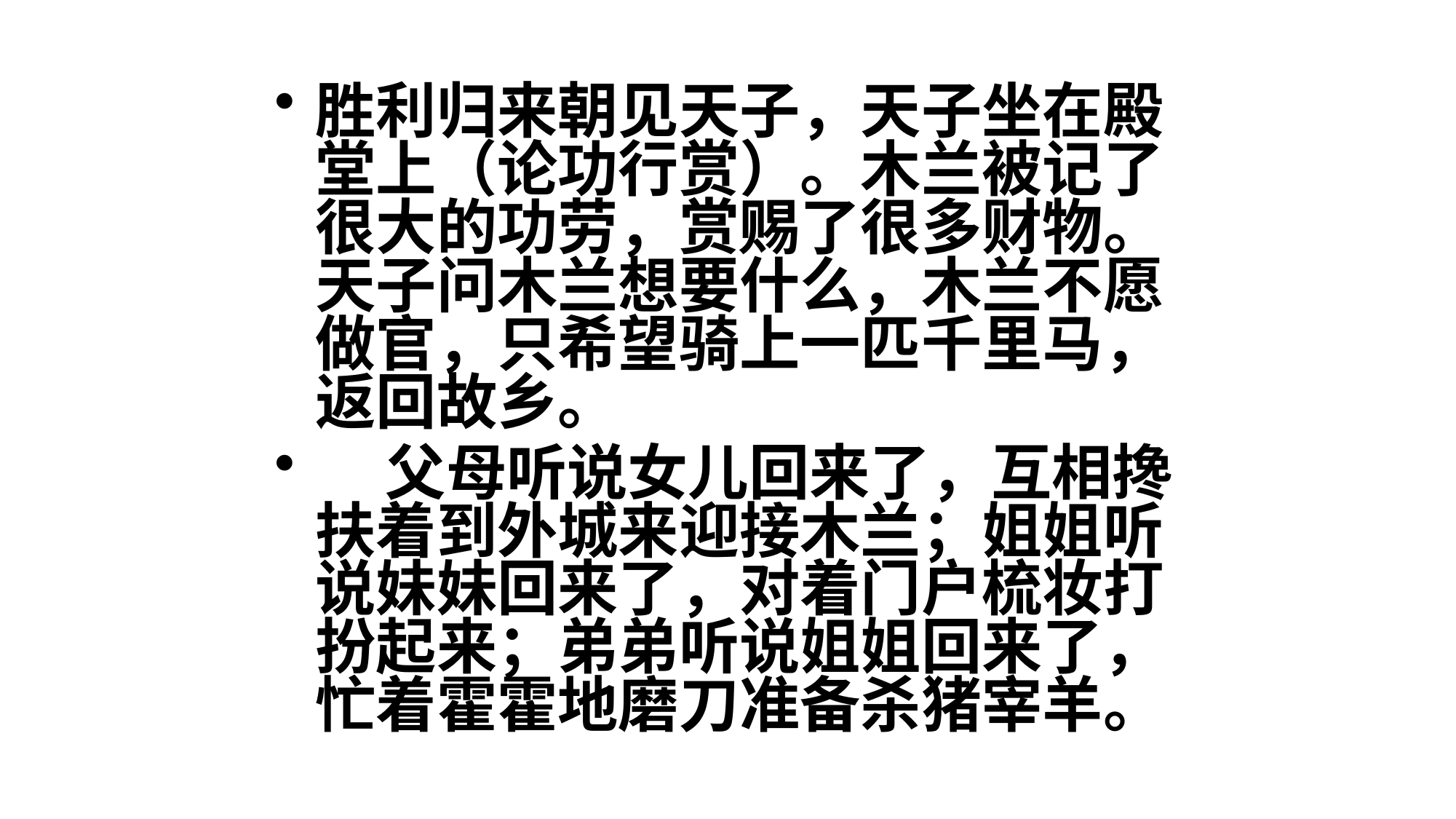

胜利归来朝见天子，天子坐在殿堂上（论功行赏）。木兰被记了很大的功劳，赏赐了很多财物。天子问木兰想要什么，木兰不愿做官，只希望骑上一匹千里马，返回故乡。
    父母听说女儿回来了，互相搀扶着到外城来迎接木兰；姐姐听说妹妹回来了，对着门户梳妆打扮起来；弟弟听说姐姐回来了，忙着霍霍地磨刀准备杀猪宰羊。